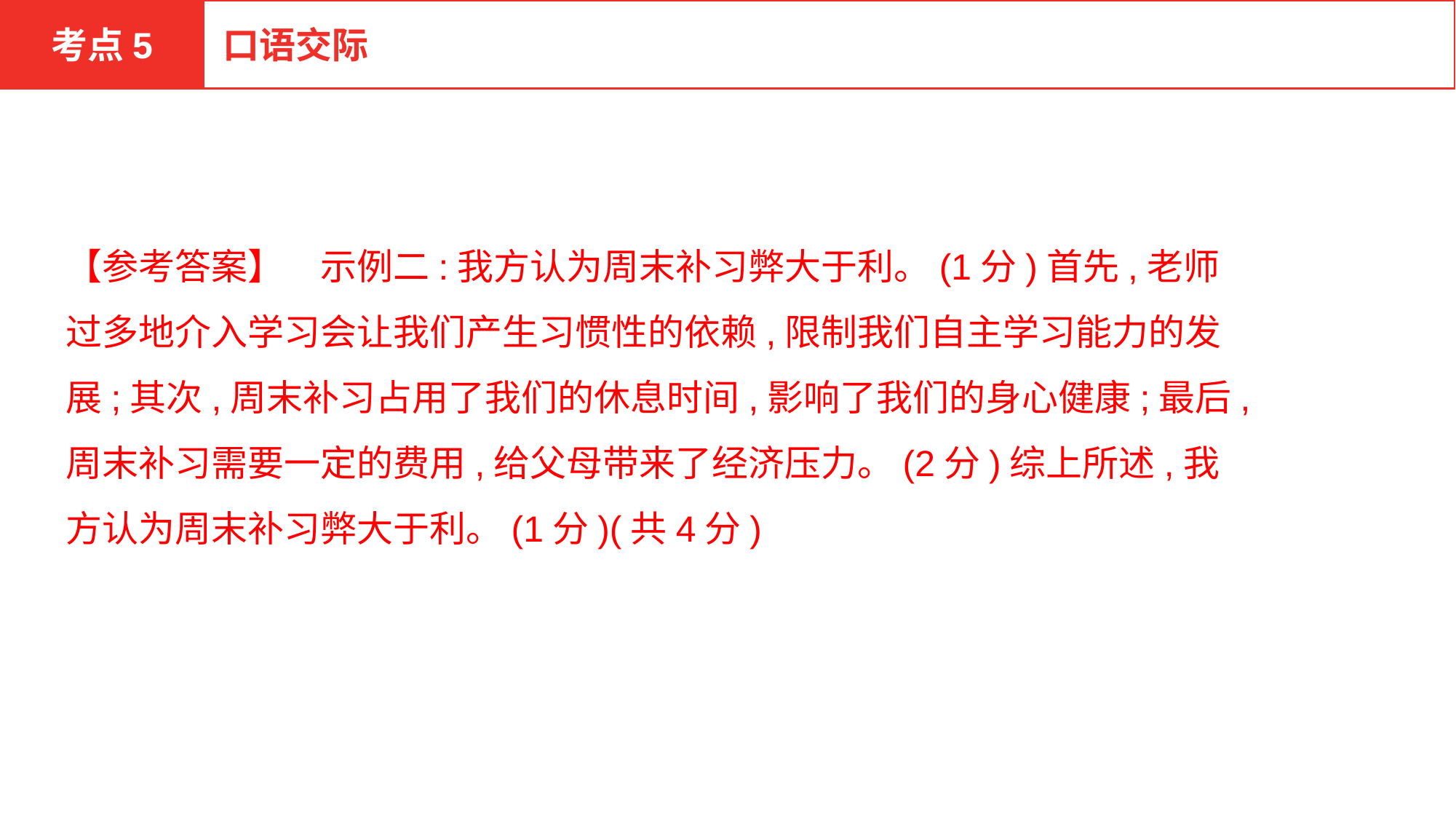

考点5
口语交际
【参考答案】　示例二:我方认为周末补习弊大于利。(1分)首先,老师过多地介入学习会让我们产生习惯性的依赖,限制我们自主学习能力的发展;其次,周末补习占用了我们的休息时间,影响了我们的身心健康;最后,周末补习需要一定的费用,给父母带来了经济压力。(2分)综上所述,我方认为周末补习弊大于利。(1分)(共4分)